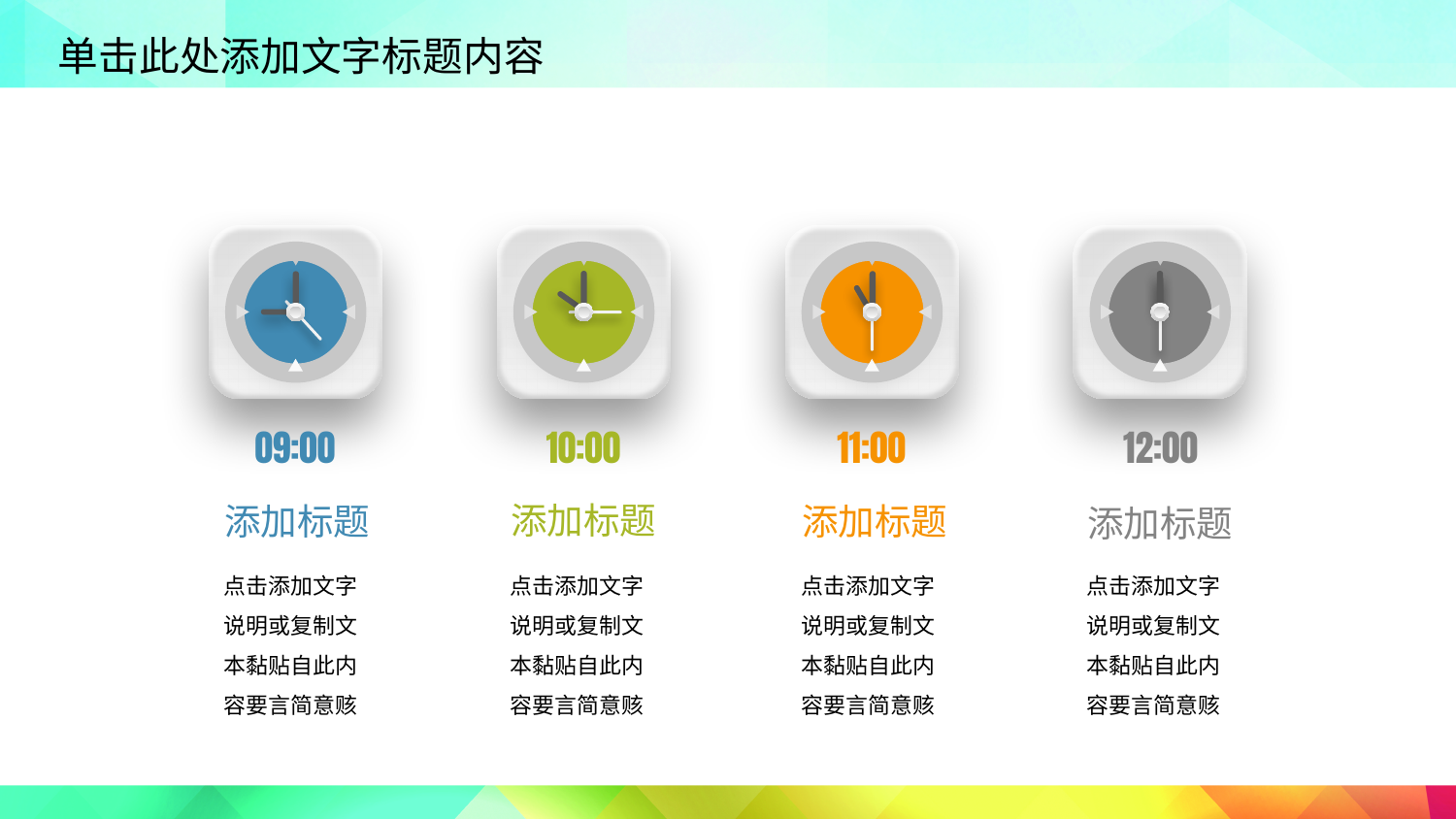

09:00
10:00
11:00
12:00
添加标题
点击添加文字说明或复制文本黏贴自此内容要言简意赅
添加标题
点击添加文字说明或复制文本黏贴自此内容要言简意赅
添加标题
点击添加文字说明或复制文本黏贴自此内容要言简意赅
添加标题
点击添加文字说明或复制文本黏贴自此内容要言简意赅